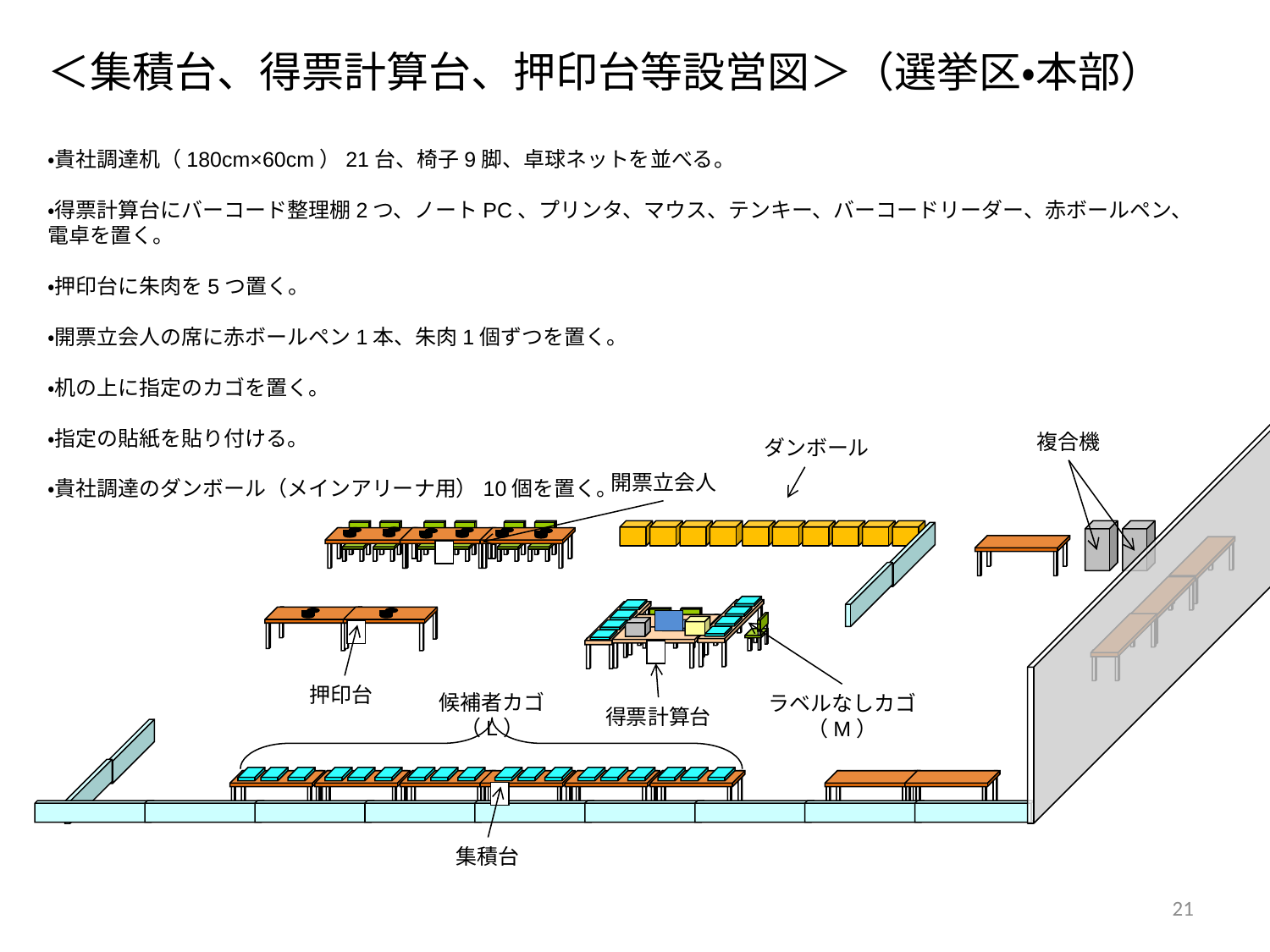

# ＜集積台、得票計算台、押印台等設営図＞（選挙区・本部）
・貴社調達机（180cm×60cm）21台、椅子9脚、卓球ネットを並べる。

・得票計算台にバーコード整理棚2つ、ノートPC、プリンタ、マウス、テンキー、バーコードリーダー、赤ボールペン、電卓を置く。

・押印台に朱肉を5つ置く。

・開票立会人の席に赤ボールペン1本、朱肉1個ずつを置く。

・机の上に指定のカゴを置く。

・指定の貼紙を貼り付ける。

・貴社調達のダンボール（メインアリーナ用）10個を置く。

複合機
ダンボール
開票立会人

押印台
候補者カゴ（L）
ラベルなしカゴ（M）
得票計算台

集積台
21